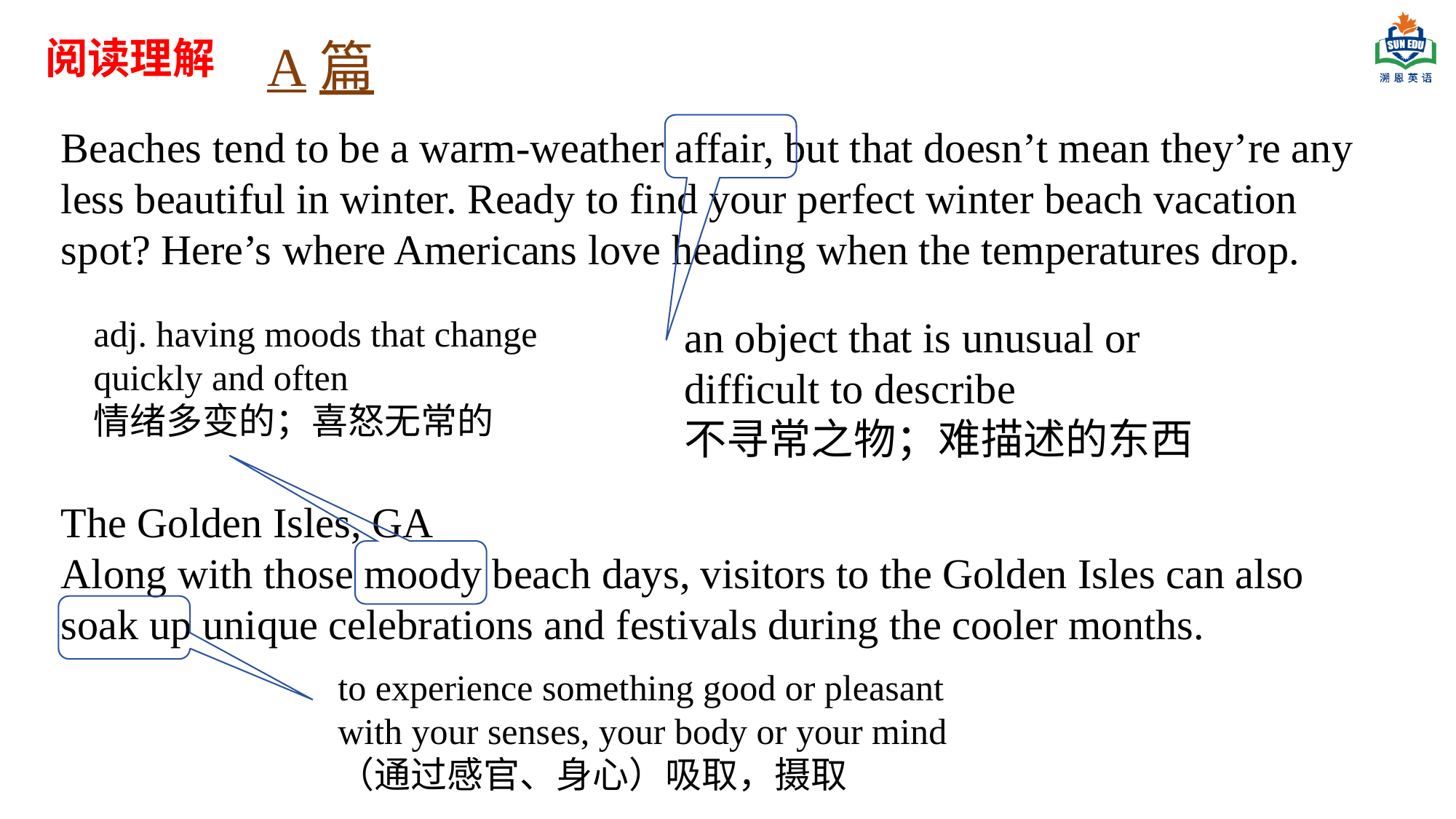

阅读理解
A篇
Beaches tend to be a warm-weather affair, but that doesn’t mean they’re any less beautiful in winter. Ready to find your perfect winter beach vacation spot? Here’s where Americans love heading when the temperatures drop.

adj. having moods that change quickly and often
情绪多变的；喜怒无常的
an object that is unusual or difficult to describe
不寻常之物；难描述的东西
The Golden Isles, GA
Along with those moody beach days, visitors to the Golden Isles can also soak up unique celebrations and festivals during the cooler months.

to experience something good or pleasant with your senses, your body or your mind（通过感官、身心）吸取，摄取